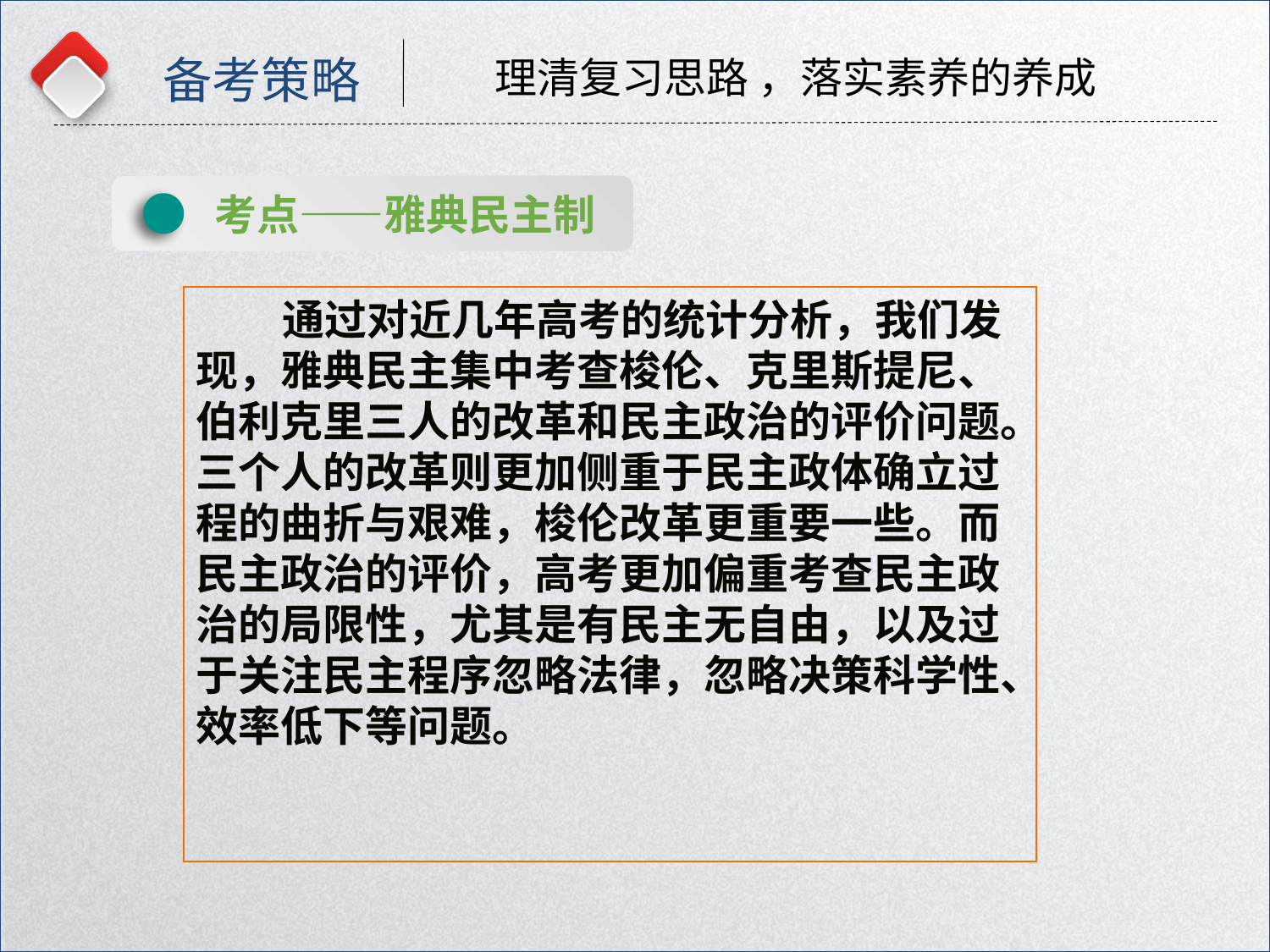

备考策略
理清复习思路 ，落实素养的养成

        考点——雅典民主制

        通过对近几年高考的统计分析，我们发现，雅典民主集中考查梭伦、克里斯提尼、伯利克里三人的改革和民主政治的评价问题。三个人的改革则更加侧重于民主政体确立过程的曲折与艰难，梭伦改革更重要一些。而民主政治的评价，高考更加偏重考查民主政治的局限性，尤其是有民主无自由，以及过于关注民主程序忽略法律，忽略决策科学性、效率低下等问题。